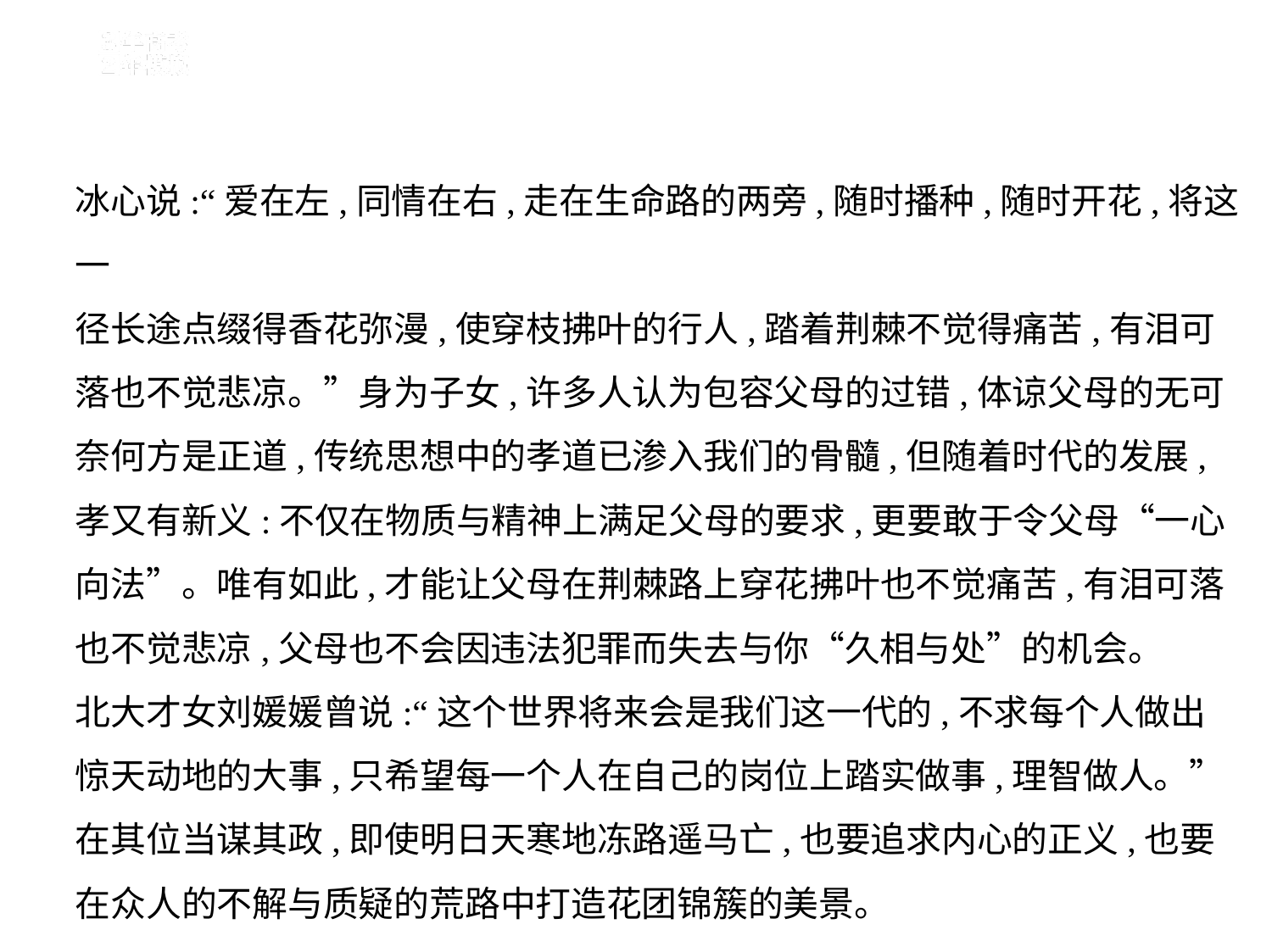

冰心说:“爱在左,同情在右,走在生命路的两旁,随时播种,随时开花,将这一
径长途点缀得香花弥漫,使穿枝拂叶的行人,踏着荆棘不觉得痛苦,有泪可
落也不觉悲凉。”身为子女,许多人认为包容父母的过错,体谅父母的无可
奈何方是正道,传统思想中的孝道已渗入我们的骨髓,但随着时代的发展,
孝又有新义:不仅在物质与精神上满足父母的要求,更要敢于令父母“一心
向法”。唯有如此,才能让父母在荆棘路上穿花拂叶也不觉痛苦,有泪可落
也不觉悲凉,父母也不会因违法犯罪而失去与你“久相与处”的机会。
北大才女刘媛媛曾说:“这个世界将来会是我们这一代的,不求每个人做出
惊天动地的大事,只希望每一个人在自己的岗位上踏实做事,理智做人。”
在其位当谋其政,即使明日天寒地冻路遥马亡,也要追求内心的正义,也要
在众人的不解与质疑的荒路中打造花团锦簇的美景。